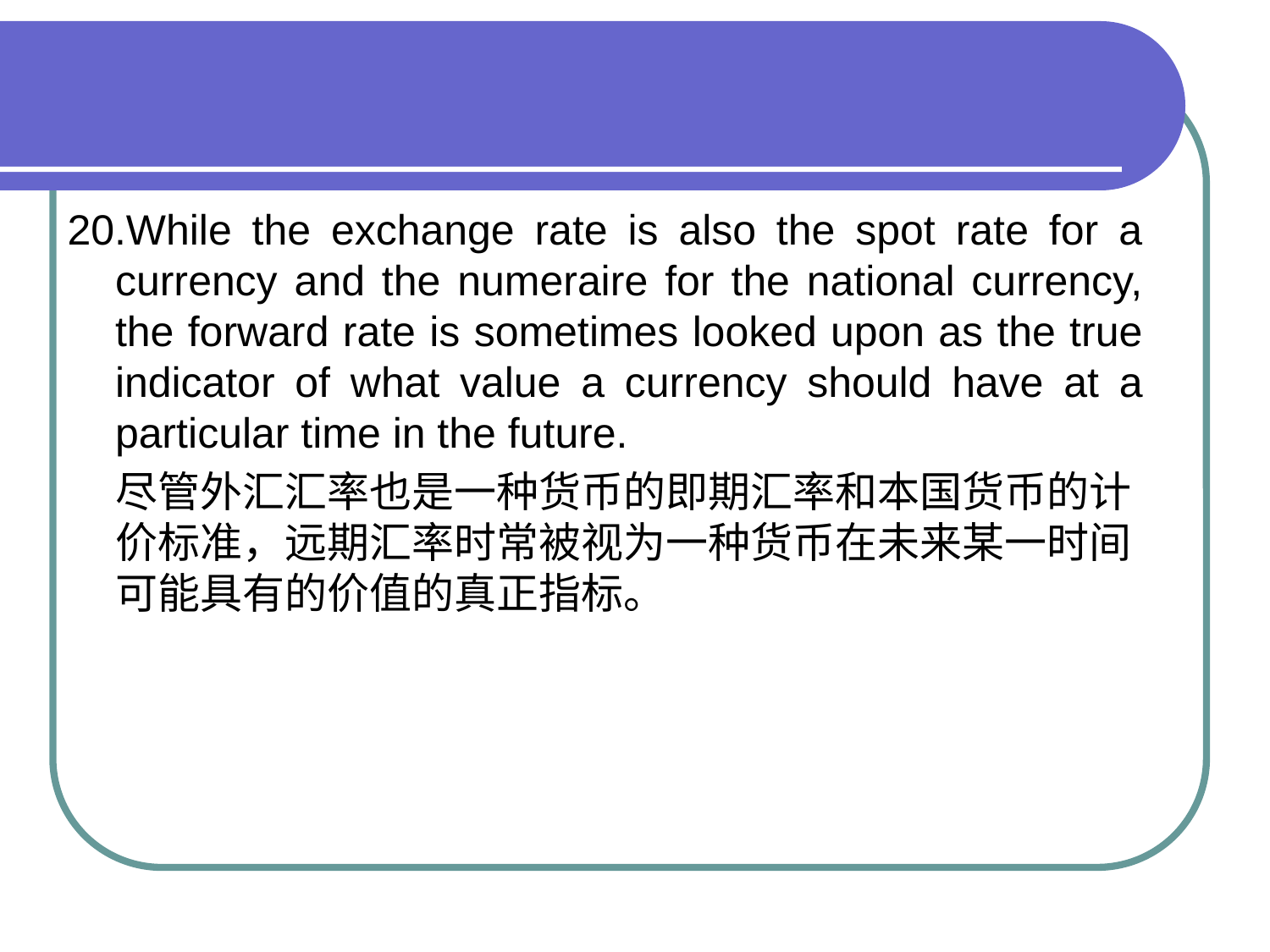

#
20.While the exchange rate is also the spot rate for a currency and the numeraire for the national currency, the forward rate is sometimes looked upon as the true indicator of what value a currency should have at a particular time in the future.
    尽管外汇汇率也是一种货币的即期汇率和本国货币的计价标准，远期汇率时常被视为一种货币在未来某一时间可能具有的价值的真正指标。